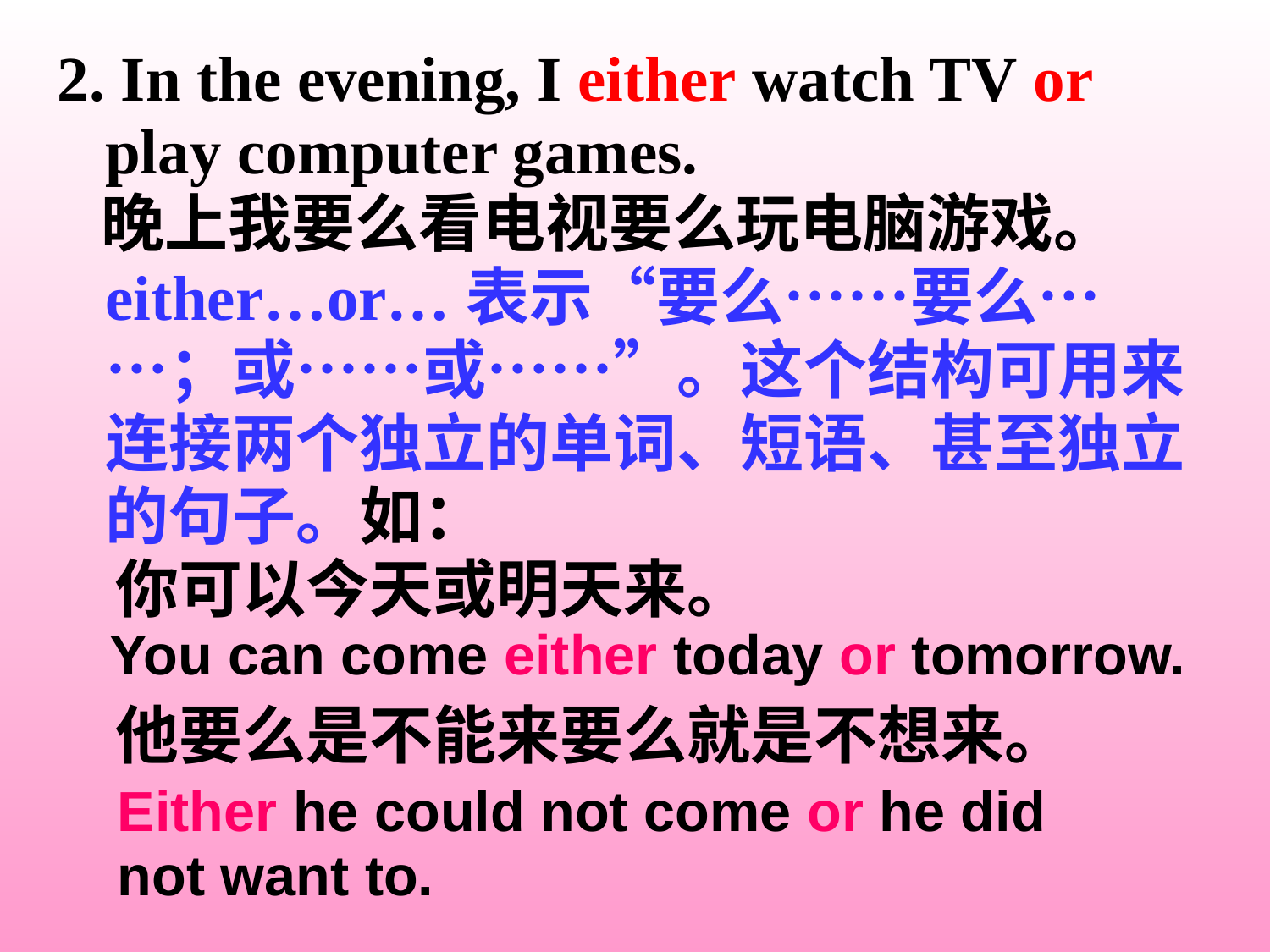

2. In the evening, I either watch TV or play computer games.
  晚上我要么看电视要么玩电脑游戏。
   either…or…表示“要么……要么……；或……或……”。这个结构可用来连接两个独立的单词、短语、甚至独立的句子。如：
   你可以今天或明天来。

   他要么是不能来要么就是不想来。

You can come either today or tomorrow.
Either he could not come or he did
not want to.